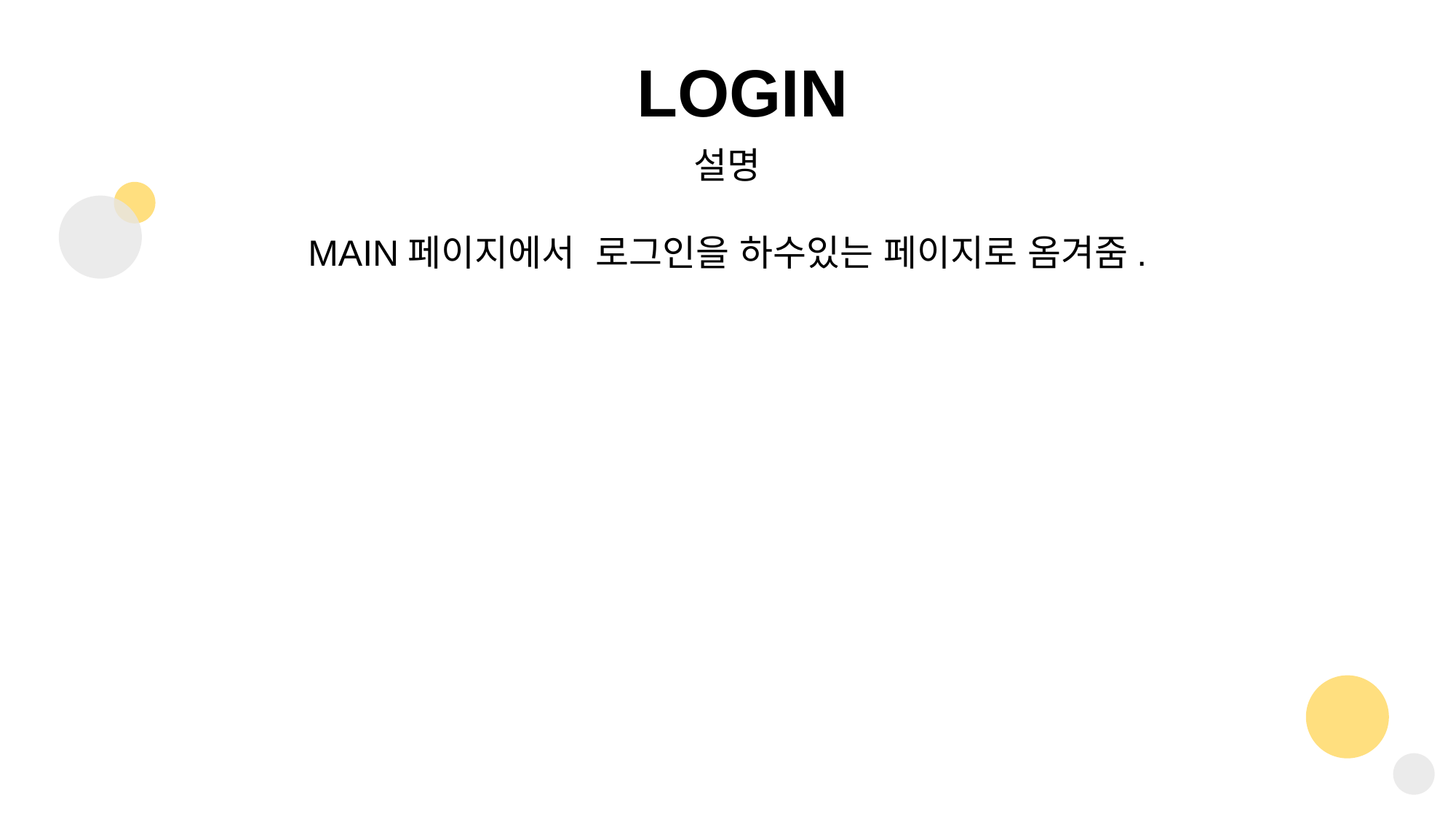

LOGIN
설명

MAIN페이지에서  로그인을 하수있는 페이지로 옴겨줌.